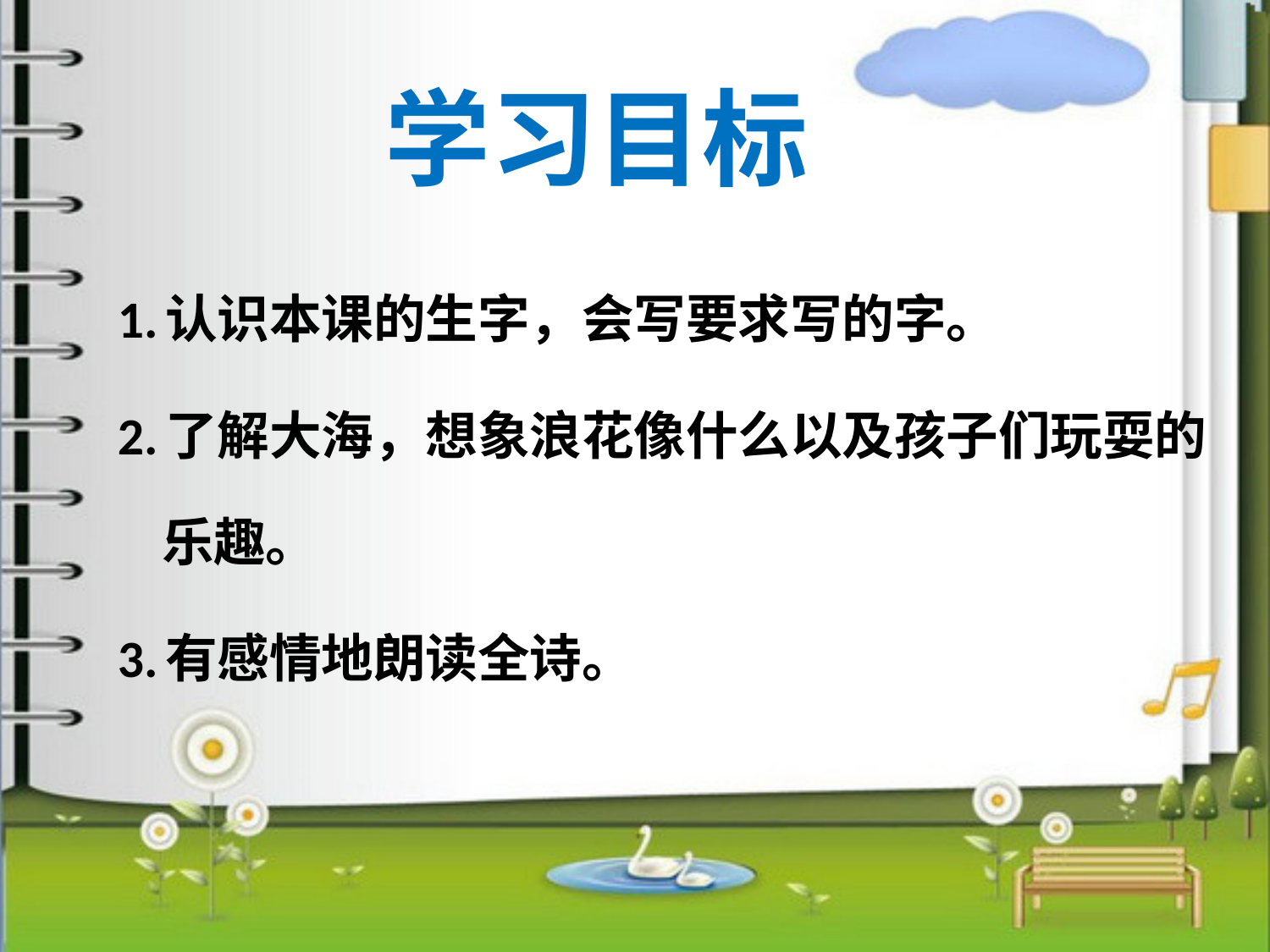

# 学习目标
1.认识本课的生字，会写要求写的字。
2.了解大海，想象浪花像什么以及孩子们玩耍的乐趣。
3.有感情地朗读全诗。